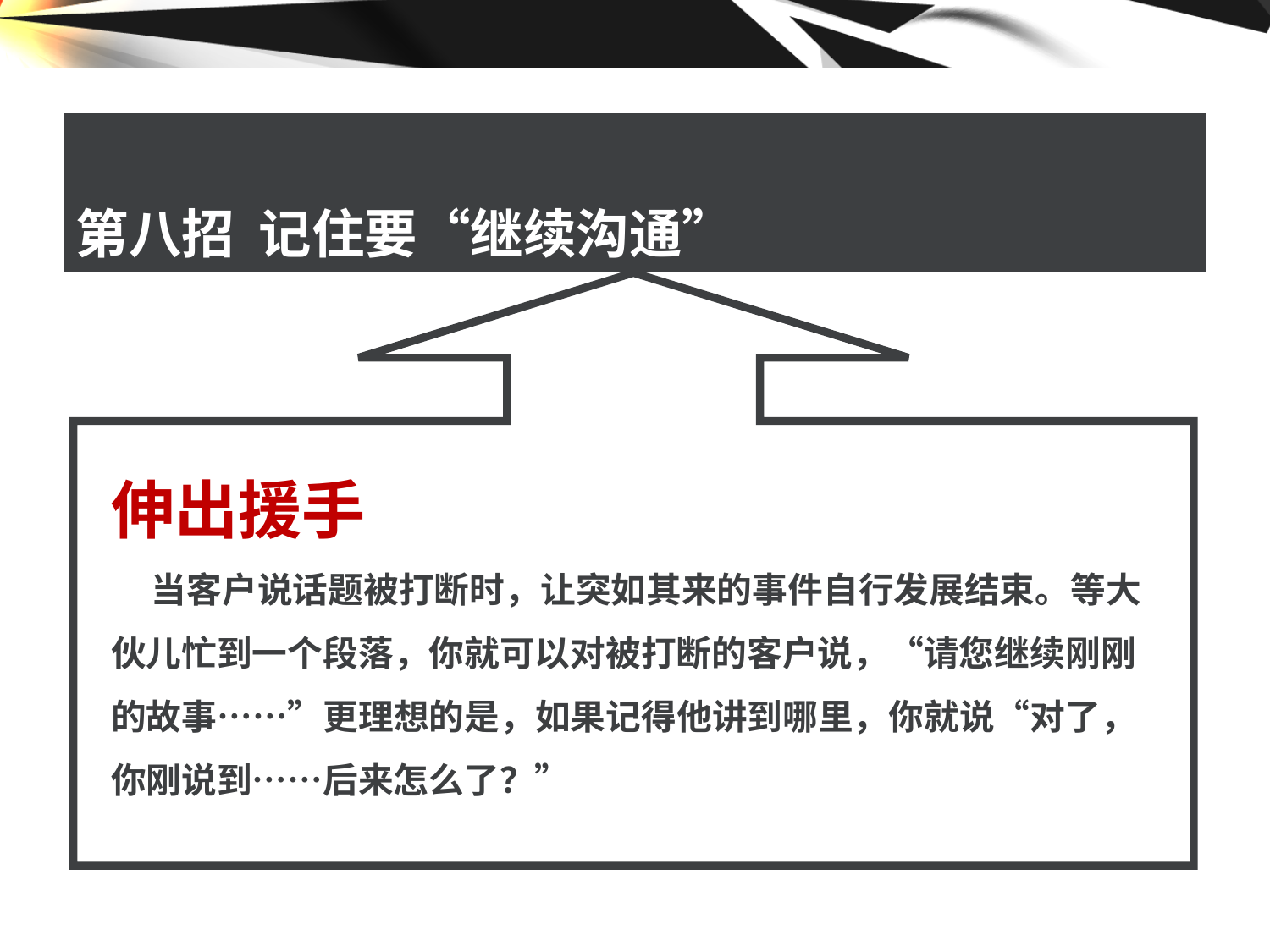

# 第八招  记住要“继续沟通”

伸出援手
    当客户说话题被打断时，让突如其来的事件自行发展结束。等大伙儿忙到一个段落，你就可以对被打断的客户说，“请您继续刚刚的故事……”更理想的是，如果记得他讲到哪里，你就说“对了，你刚说到……后来怎么了？”